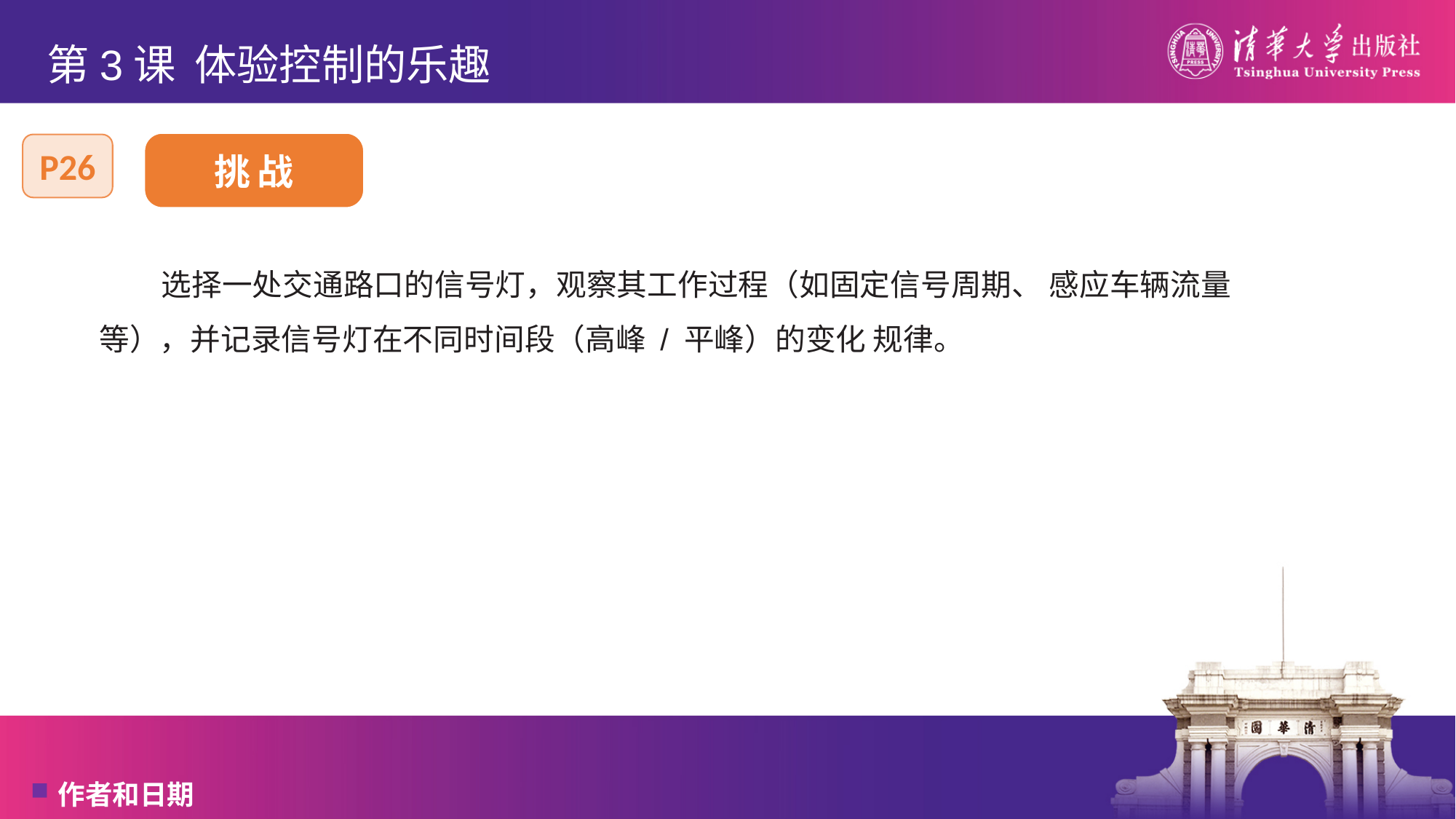

# 第3课  体验控制的乐趣
挑 战
P26
选择一处交通路口的信号灯，观察其工作过程（如固定信号周期、 感应车辆流量等），并记录信号灯在不同时间段（高峰 / 平峰）的变化 规律。
作者和日期